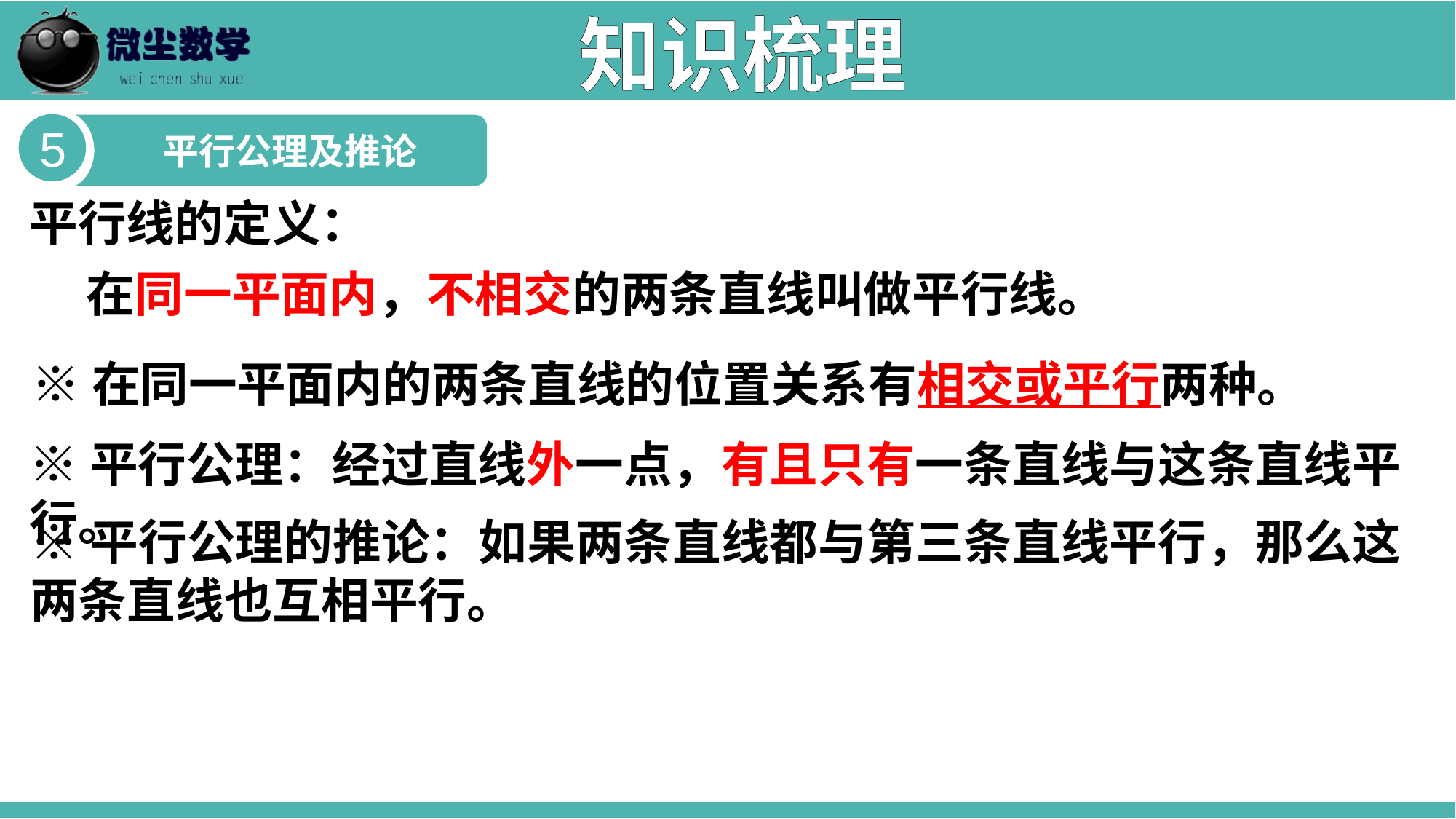

知识梳理
5
平行公理及推论
平行线的定义：

       在同一平面内，不相交的两条直线叫做平行线。
   ※在同一平面内的两条直线的位置关系有相交或平行两种。
※平行公理：经过直线外一点，有且只有一条直线与这条直线平行。
※平行公理的推论：如果两条直线都与第三条直线平行，那么这两条直线也互相平行。